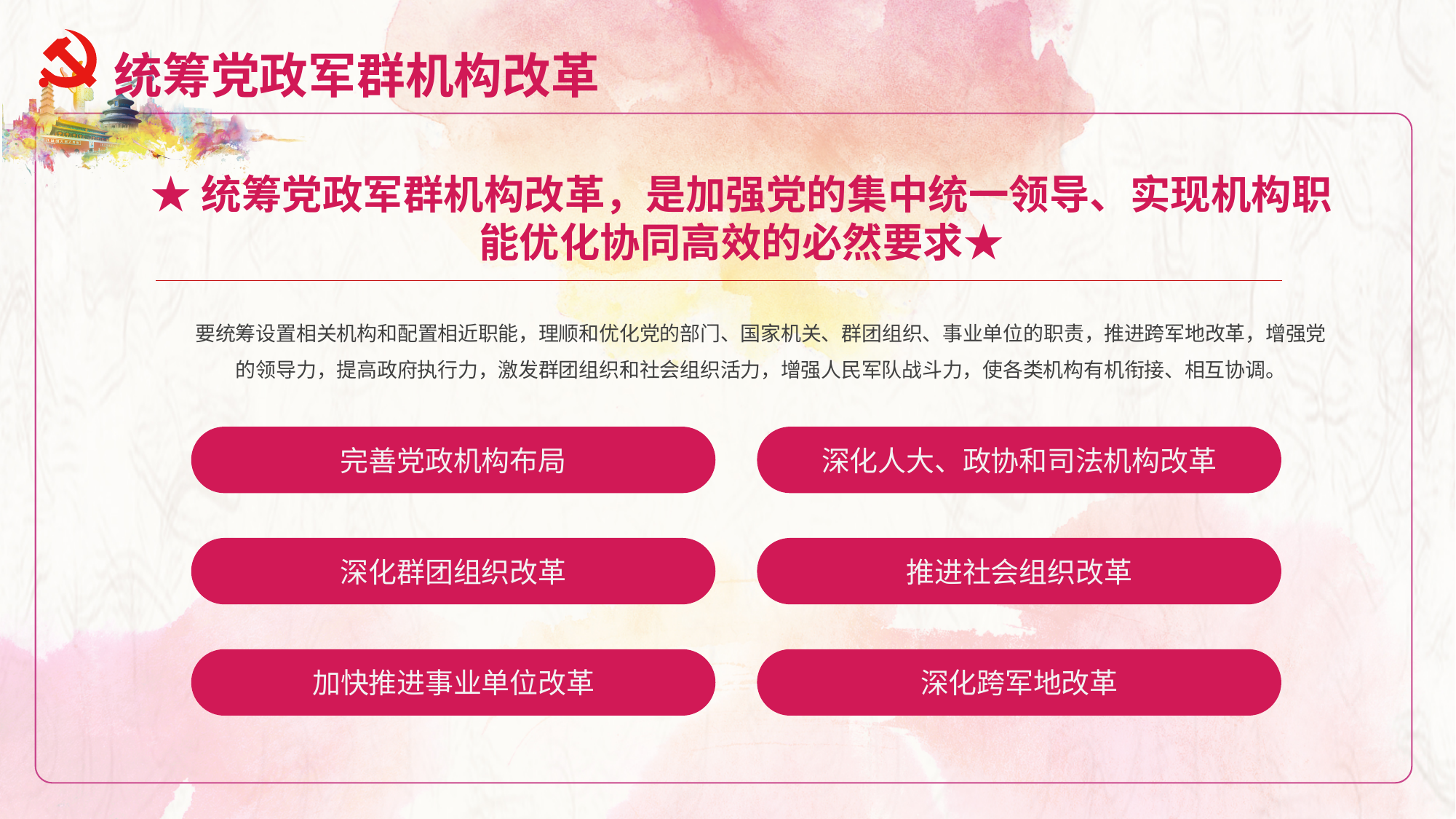

统筹党政军群机构改革
★统筹党政军群机构改革，是加强党的集中统一领导、实现机构职能优化协同高效的必然要求★
要统筹设置相关机构和配置相近职能，理顺和优化党的部门、国家机关、群团组织、事业单位的职责，推进跨军地改革，增强党的领导力，提高政府执行力，激发群团组织和社会组织活力，增强人民军队战斗力，使各类机构有机衔接、相互协调。
深化人大、政协和司法机构改革
完善党政机构布局
推进社会组织改革
深化群团组织改革
深化跨军地改革
加快推进事业单位改革